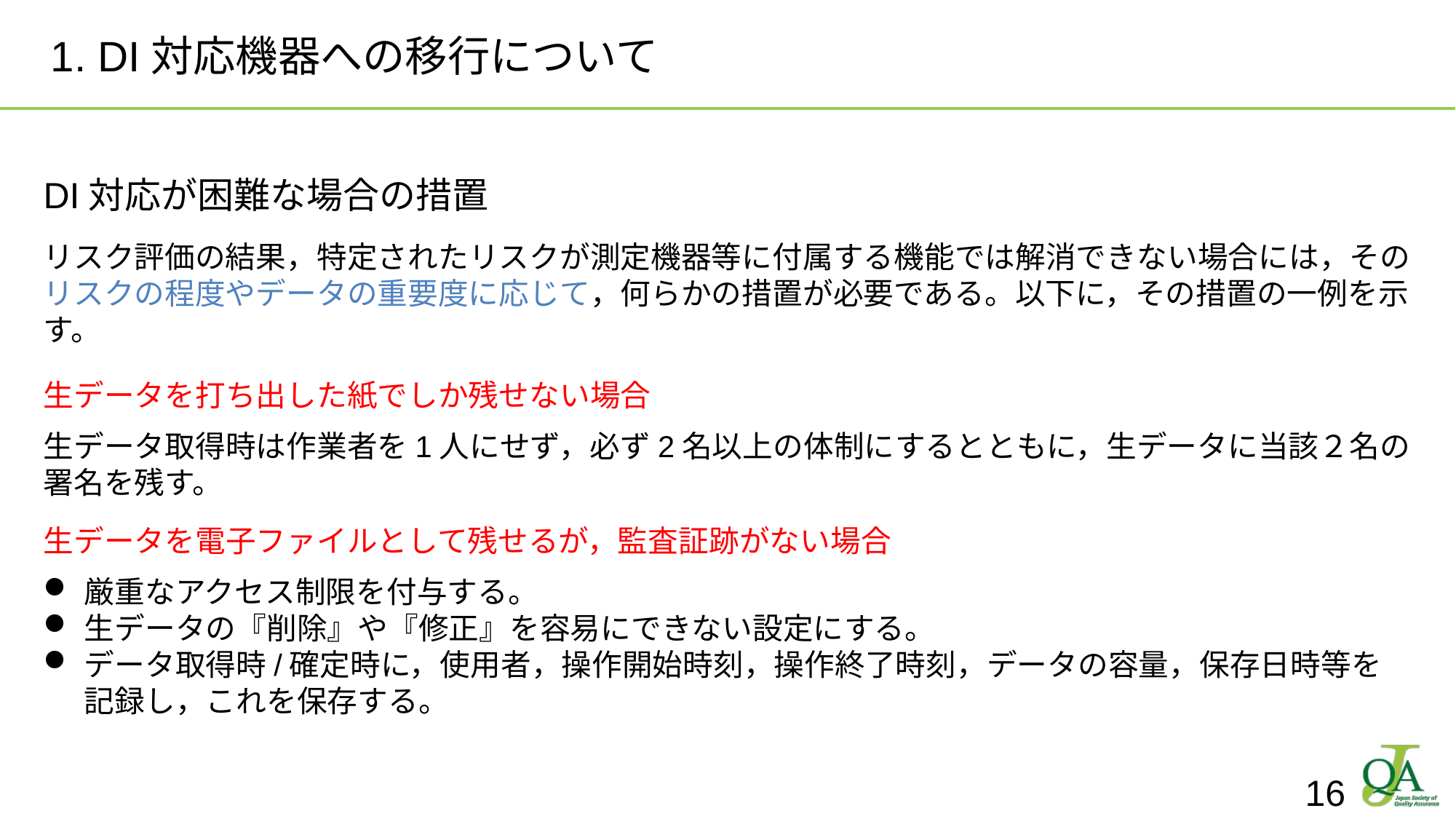

# 1. DI対応機器への移行について
DI対応が困難な場合の措置

リスク評価の結果，特定されたリスクが測定機器等に付属する機能では解消できない場合には，そのリスクの程度やデータの重要度に応じて，何らかの措置が必要である。以下に，その措置の一例を示す。

生データを打ち出した紙でしか残せない場合

生データ取得時は作業者を1人にせず，必ず2名以上の体制にするとともに，生データに当該２名の署名を残す。

生データを電子ファイルとして残せるが，監査証跡がない場合

厳重なアクセス制限を付与する。
生データの『削除』や『修正』を容易にできない設定にする。
データ取得時/確定時に，使用者，操作開始時刻，操作終了時刻，データの容量，保存日時等を記録し，これを保存する。